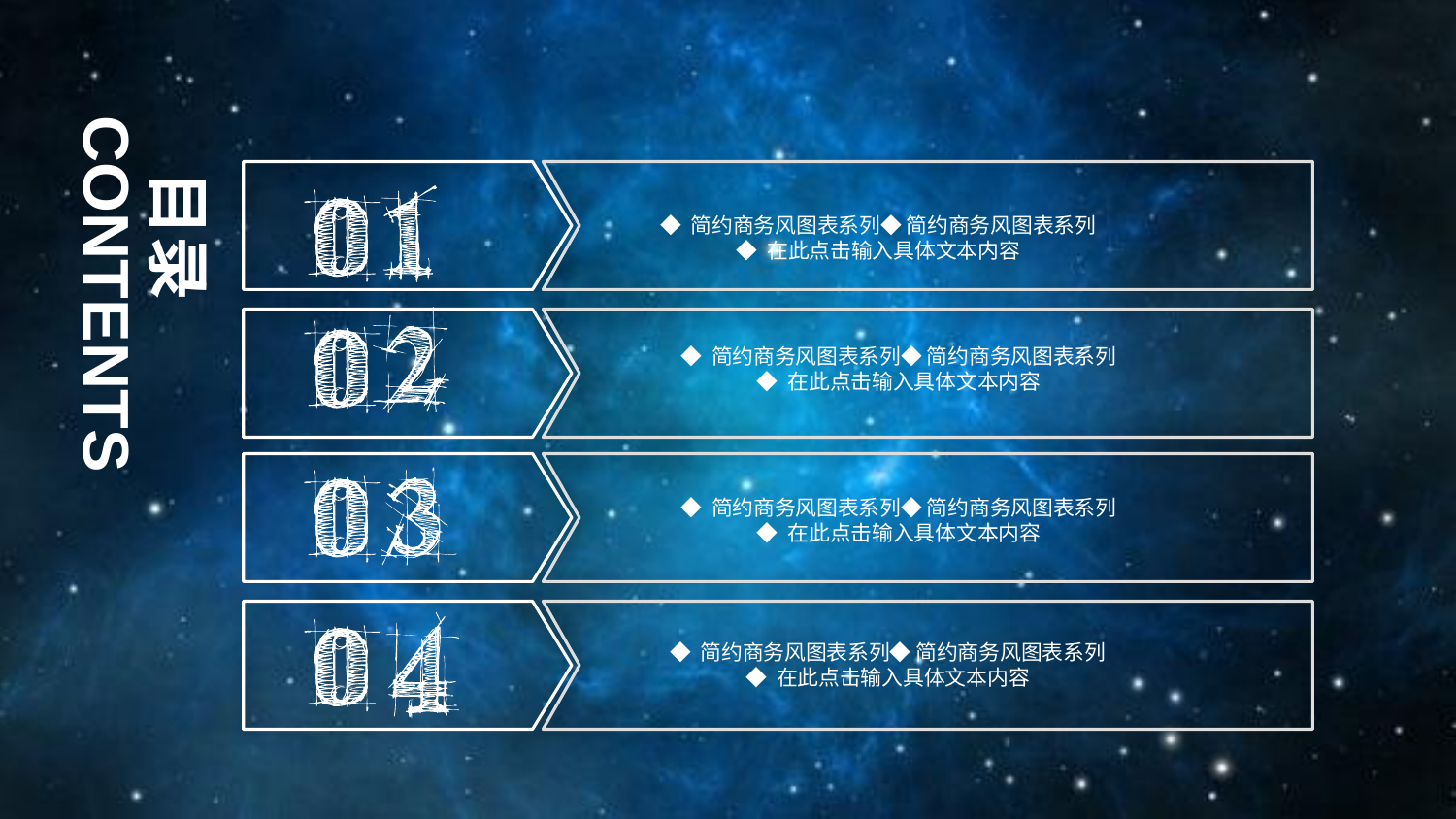

目录

◆ 简约商务风图表系列◆ 简约商务风图表系列
◆ 在此点击输入具体文本内容
CONTENTS

◆ 简约商务风图表系列◆ 简约商务风图表系列
◆ 在此点击输入具体文本内容

◆ 简约商务风图表系列◆ 简约商务风图表系列
◆ 在此点击输入具体文本内容

◆ 简约商务风图表系列◆ 简约商务风图表系列
◆ 在此点击输入具体文本内容
2